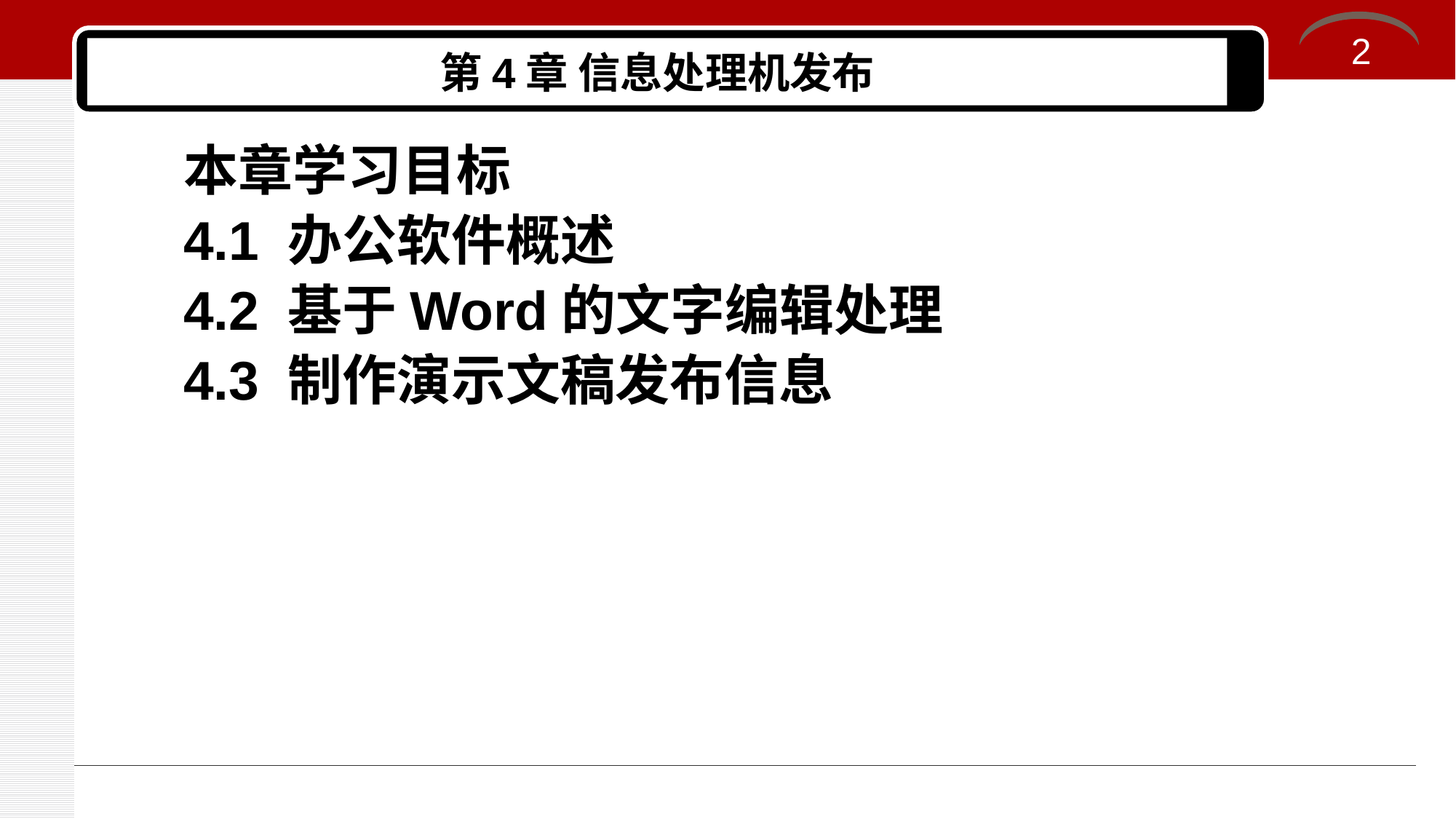

2
# 第4章 信息处理机发布
本章学习目标
4.1 办公软件概述
4.2 基于Word的文字编辑处理
4.3 制作演示文稿发布信息